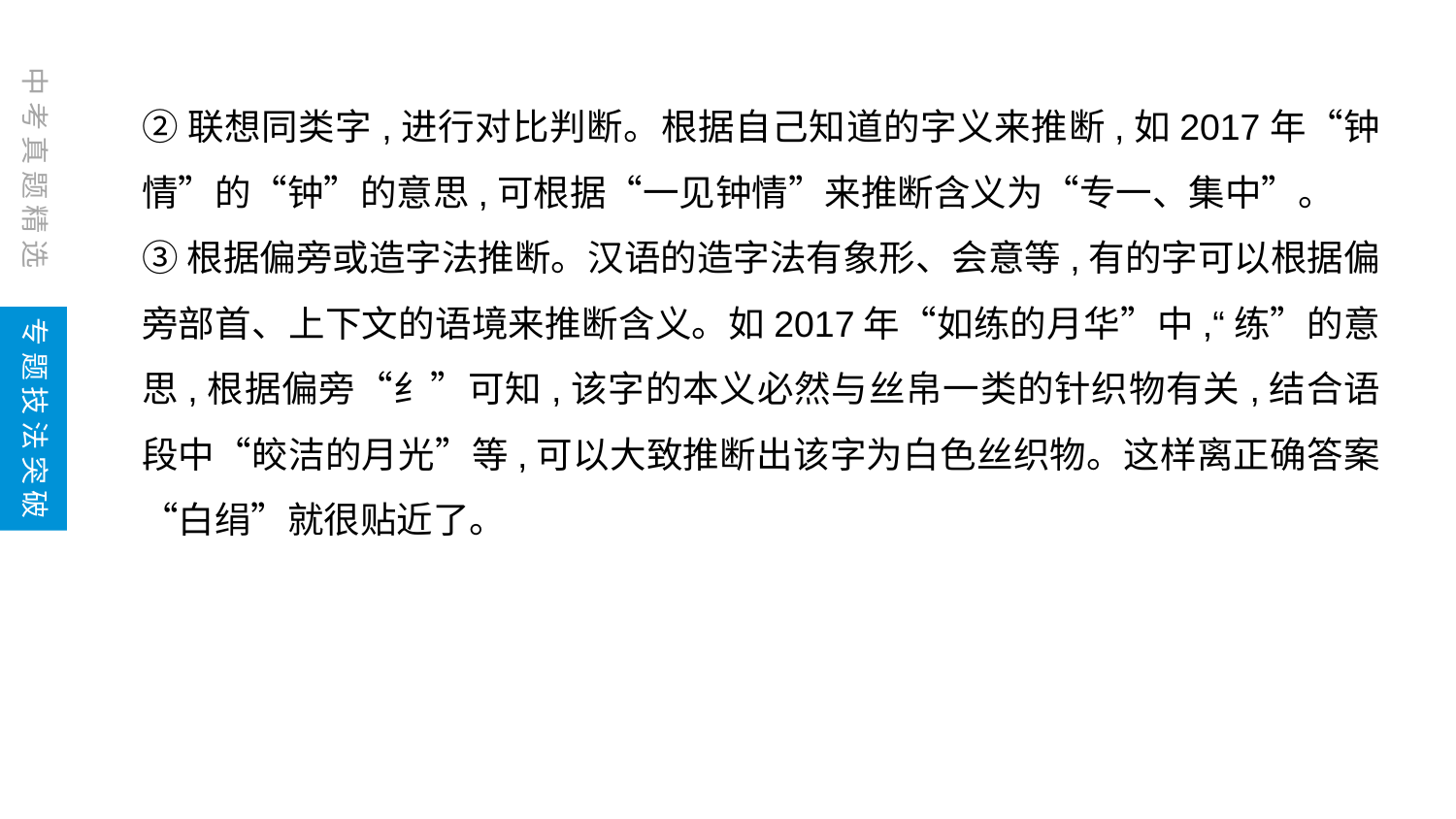

中考真题精选
②联想同类字,进行对比判断。根据自己知道的字义来推断,如2017年“钟情”的“钟”的意思,可根据“一见钟情”来推断含义为“专一、集中”。
③根据偏旁或造字法推断。汉语的造字法有象形、会意等,有的字可以根据偏旁部首、上下文的语境来推断含义。如2017年“如练的月华”中,“练”的意思,根据偏旁“纟”可知,该字的本义必然与丝帛一类的针织物有关,结合语段中“皎洁的月光”等,可以大致推断出该字为白色丝织物。这样离正确答案“白绢”就很贴近了。

专题技法突破